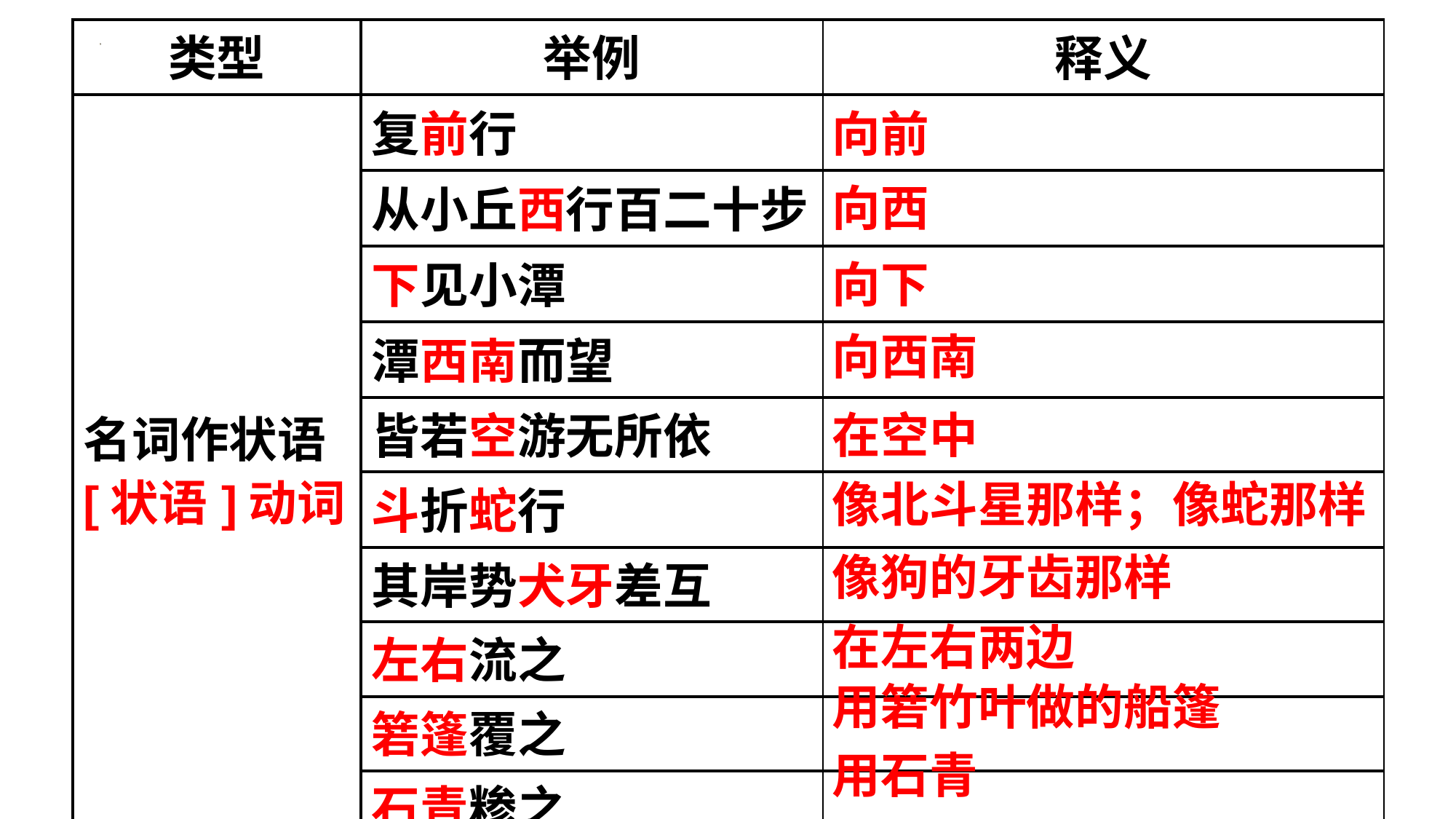

| 类型 | 举例 | 释义 |
| --- | --- | --- |
| 名词作状语[状语]动词 | 复前行 |  |
|  | 从小丘西行百二十步 |  |
|  | 下见小潭 |  |
|  | 潭西南而望 |  |
|  | 皆若空游无所依 |  |
|  | 斗折蛇行 |  |
|  | 其岸势犬牙差互 |  |
|  | 左右流之 |  |
|  | 箬篷覆之 |  |
|  | 石青糁之 |  |
向前
向西
向下
向西南
在空中
像北斗星那样；像蛇那样
像狗的牙齿那样
在左右两边
用箬竹叶做的船篷
用石青